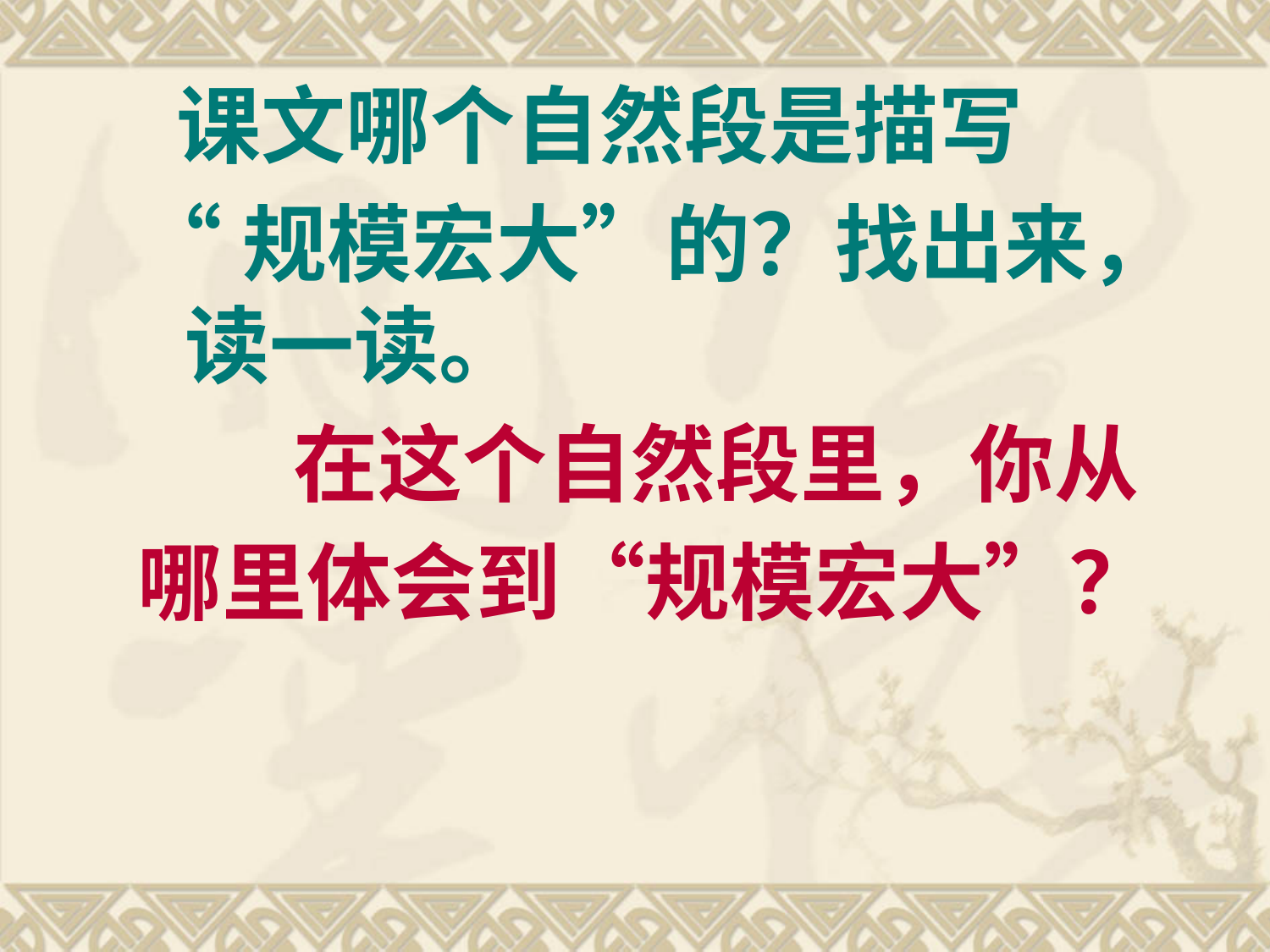

课文哪个自然段是描写
“规模宏大”的？找出来，读一读。
           在这个自然段里，你从
哪里体会到“规模宏大”？